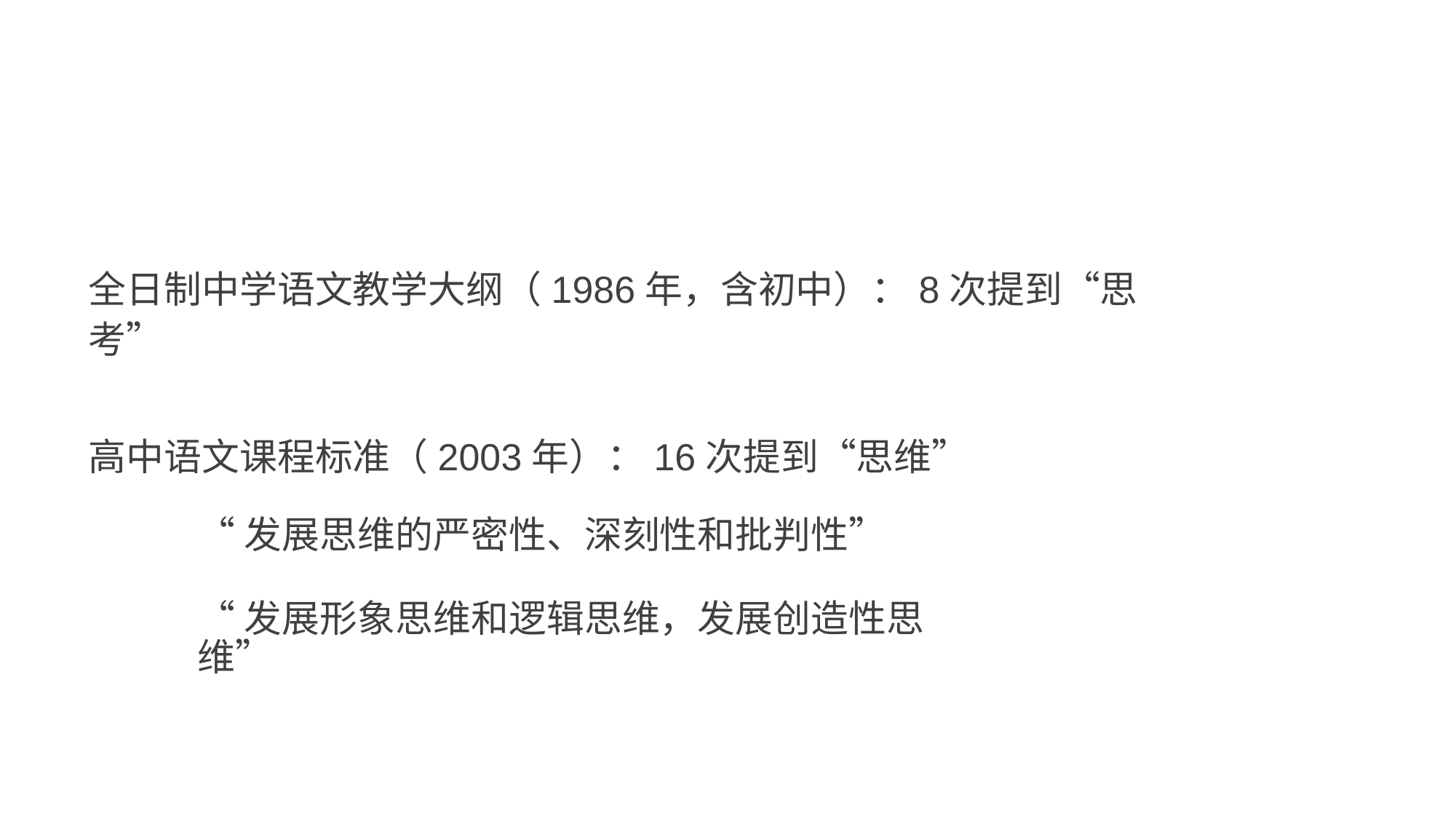

全日制中学语文教学大纲（1986年，含初中）：8次提到“思考”
高中语文课程标准（2003年）：16次提到“思维”
“发展思维的严密性、深刻性和批判性”
“发展形象思维和逻辑思维，发展创造性思维”